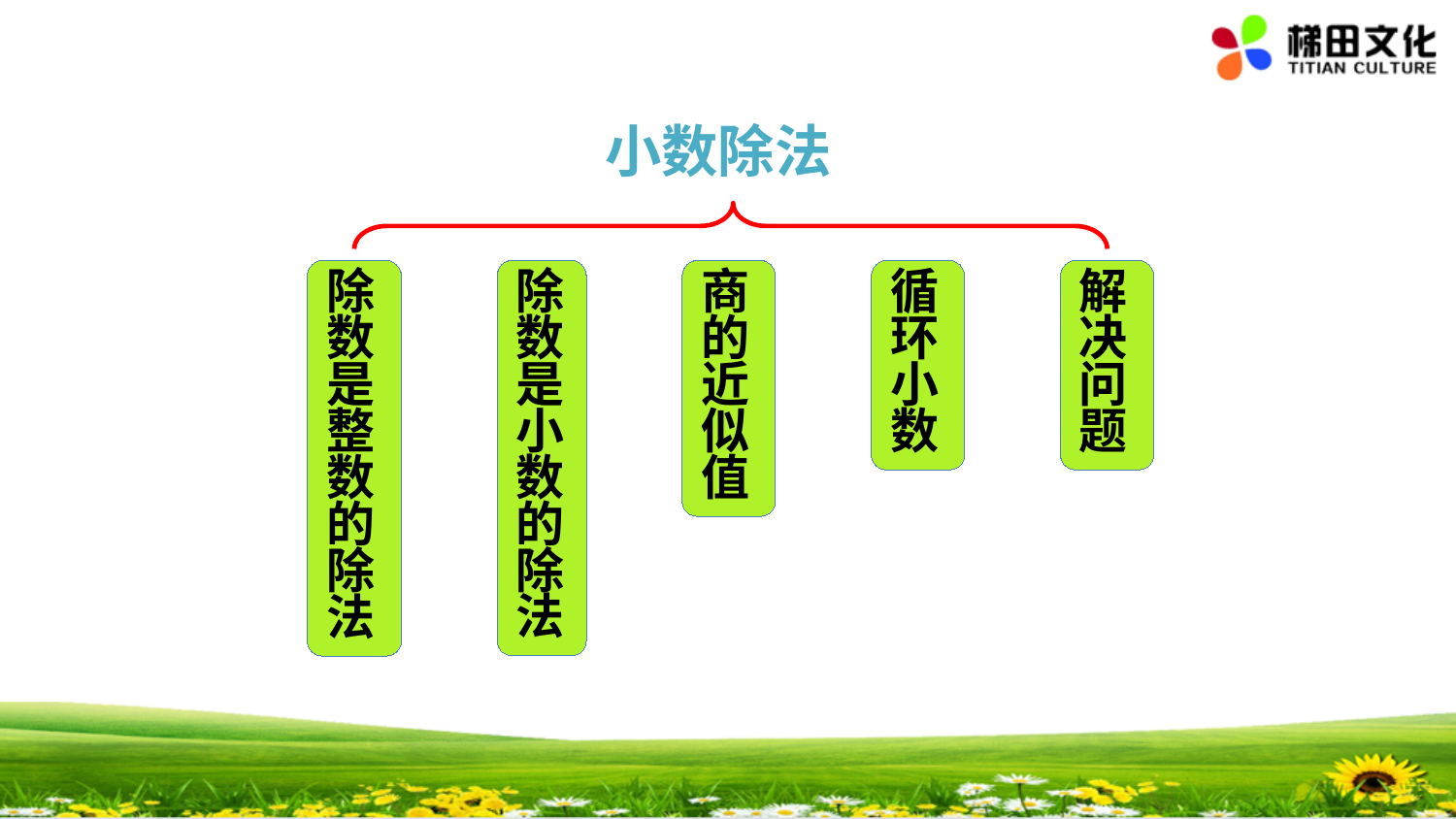

小数除法
除数是整数的除法
除数是小数的除法
商的近似值
循环小数
解决问题